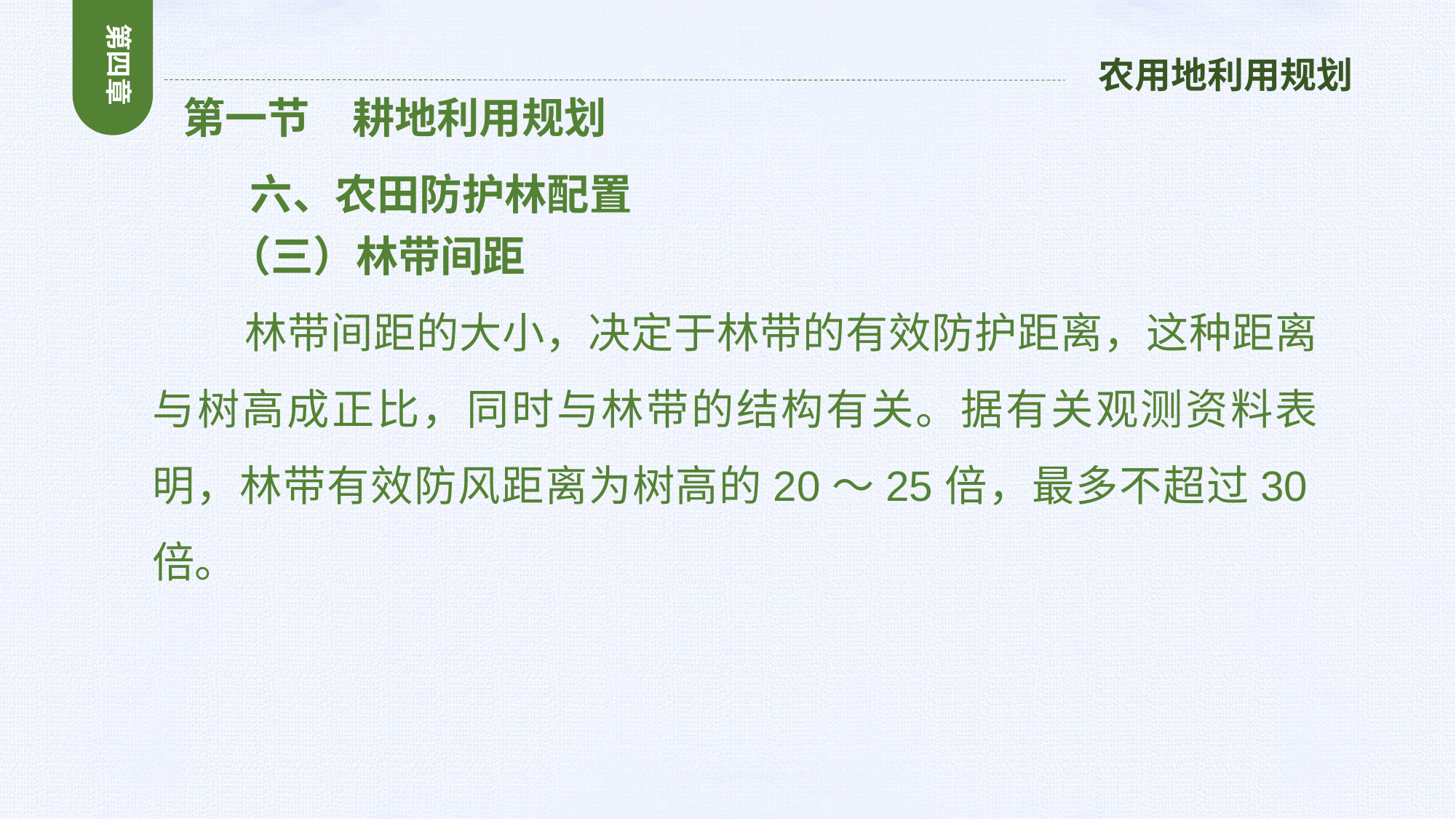

第四章
农用地利用规划
 第一节　耕地利用规划
        六、农田防护林配置

       （三）林带间距
        林带间距的大小，决定于林带的有效防护距离，这种距离与树高成正比，同时与林带的结构有关。据有关观测资料表明，林带有效防风距离为树高的20～25倍，最多不超过30倍。